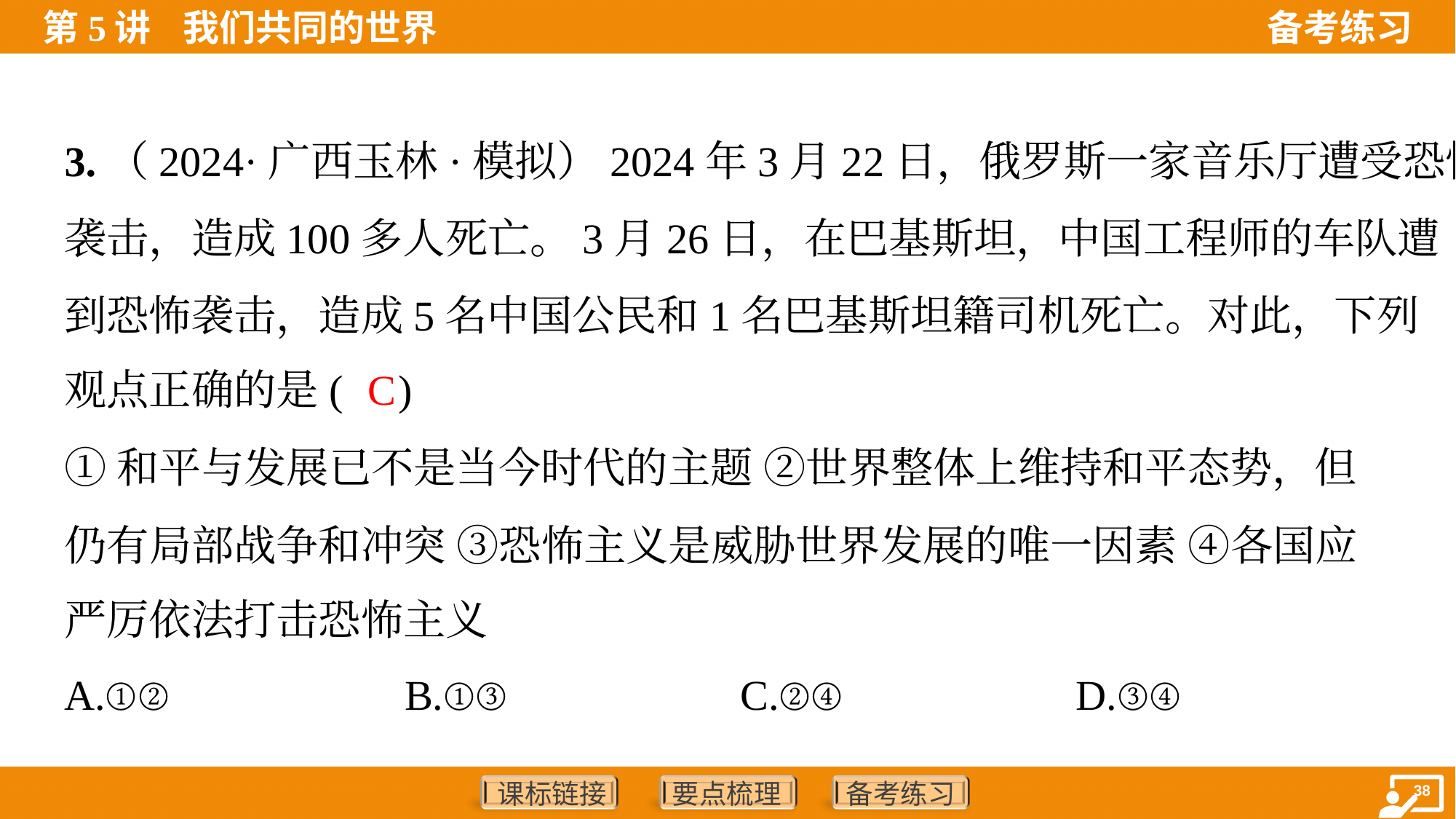

3.（2024·广西玉林·模拟）2024年3月22日，俄罗斯一家音乐厅遭受恐怖
袭击，造成100多人死亡。3月26日，在巴基斯坦，中国工程师的车队遭
到恐怖袭击，造成5名中国公民和1名巴基斯坦籍司机死亡。对此，下列
观点正确的是(     )
C
①和平与发展已不是当今时代的主题 ②世界整体上维持和平态势，但
仍有局部战争和冲突 ③恐怖主义是威胁世界发展的唯一因素 ④各国应
严厉依法打击恐怖主义
A.①②	B.①③	C.②④	D.③④